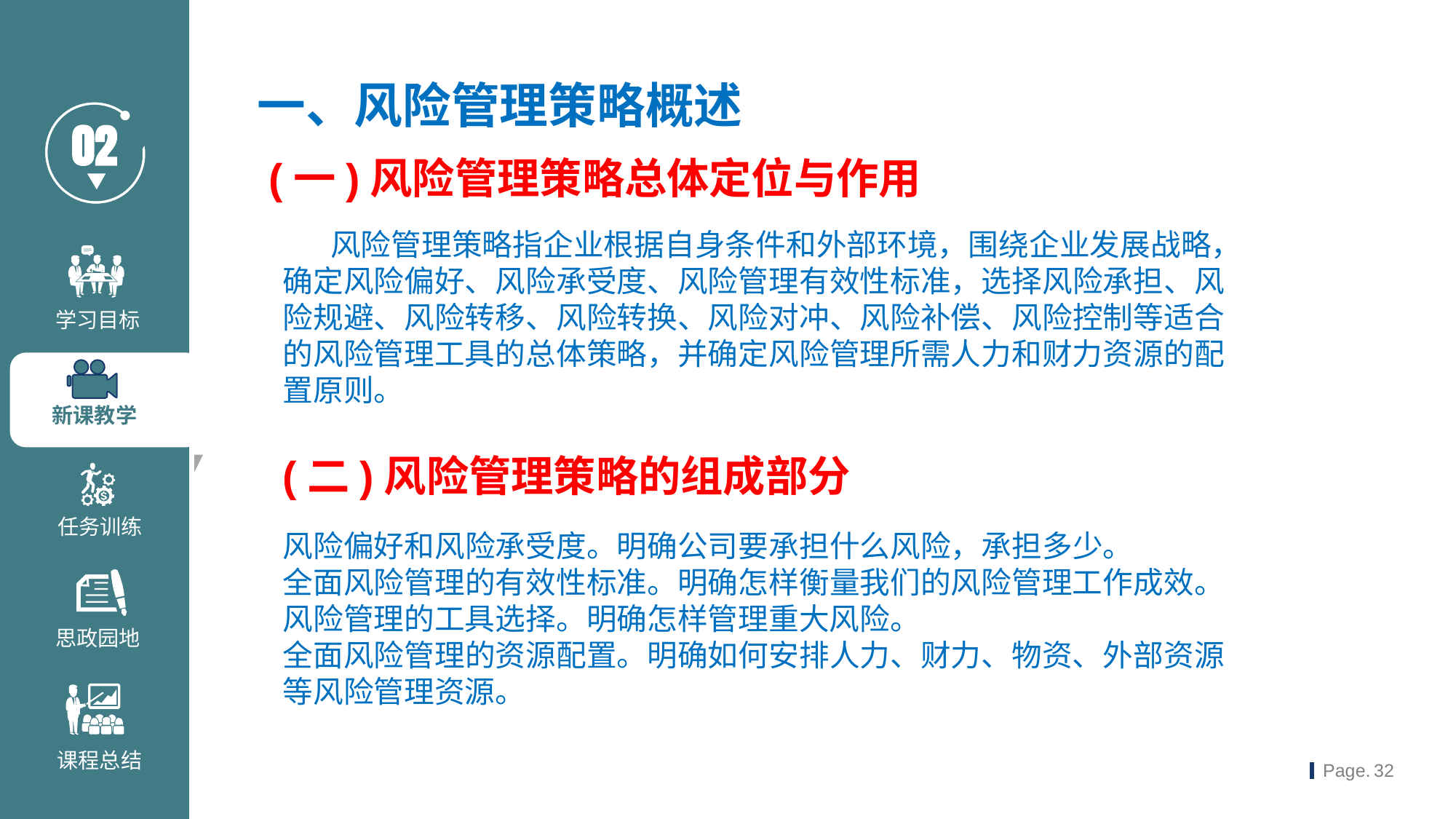

一、风险管理策略概述
 (一)风险管理策略总体定位与作用
      风险管理策略指企业根据自身条件和外部环境，围绕企业发展战略，确定风险偏好、风险承受度、风险管理有效性标准，选择风险承担、风险规避、风险转移、风险转换、风险对冲、风险补偿、风险控制等适合的风险管理工具的总体策略，并确定风险管理所需人力和财力资源的配置原则。
(二)风险管理策略的组成部分
风险偏好和风险承受度。明确公司要承担什么风险，承担多少。
全面风险管理的有效性标准。明确怎样衡量我们的风险管理工作成效。
风险管理的工具选择。明确怎样管理重大风险。
全面风险管理的资源配置。明确如何安排人力、财力、物资、外部资源等风险管理资源。